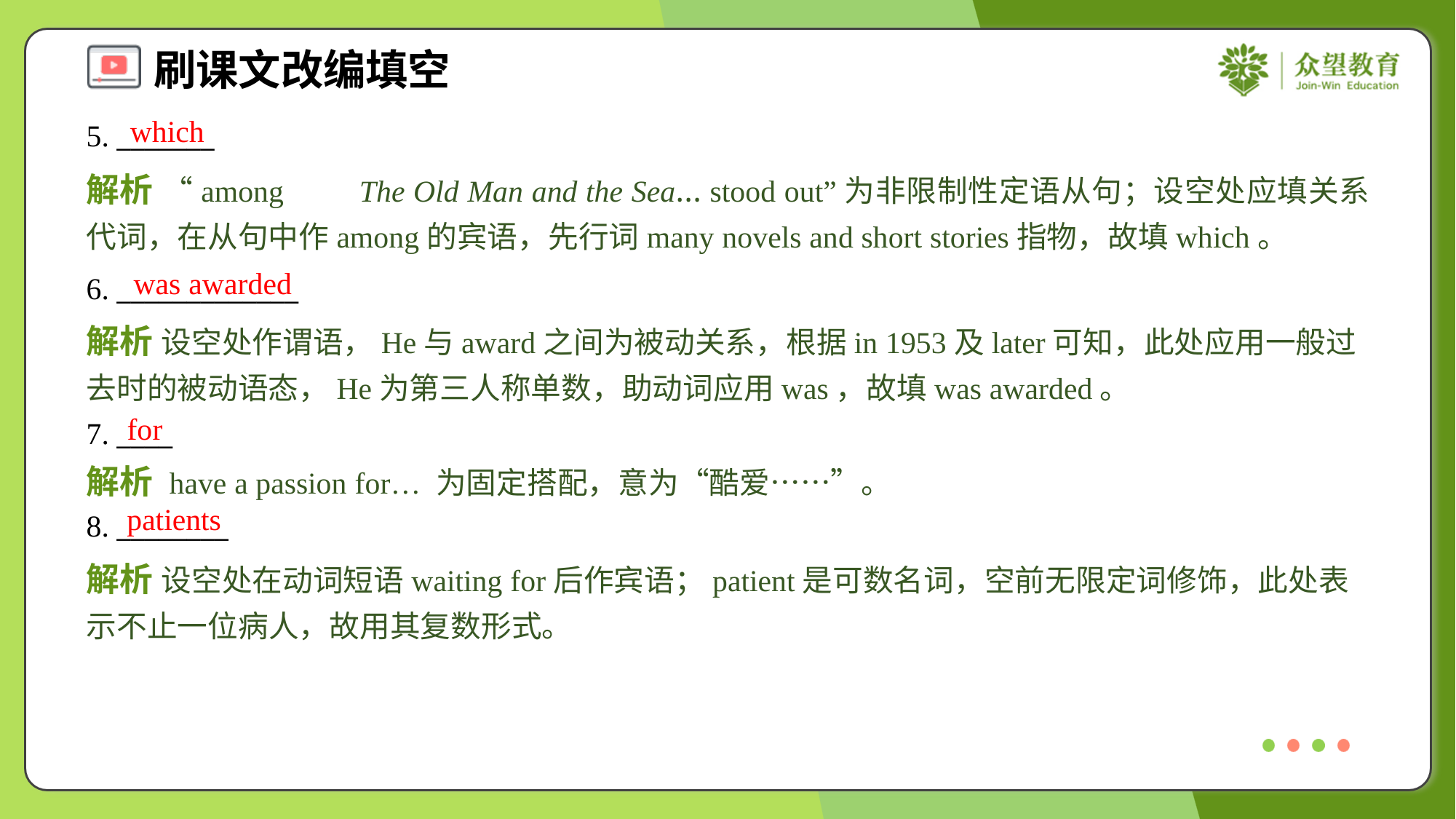

which
5. _______
解析 “among         The Old Man and the Sea… stood out”为非限制性定语从句；设空处应填关系代词，在从句中作among的宾语，先行词many novels and short stories指物，故填which。
was awarded
6. _____________
解析 设空处作谓语，He与award之间为被动关系，根据in 1953及later可知，此处应用一般过去时的被动语态，He为第三人称单数，助动词应用was，故填was awarded。
for
7. ____
解析 have a passion for… 为固定搭配，意为“酷爱……”。
patients
8. ________
解析 设空处在动词短语waiting for后作宾语；patient是可数名词，空前无限定词修饰，此处表示不止一位病人，故用其复数形式。